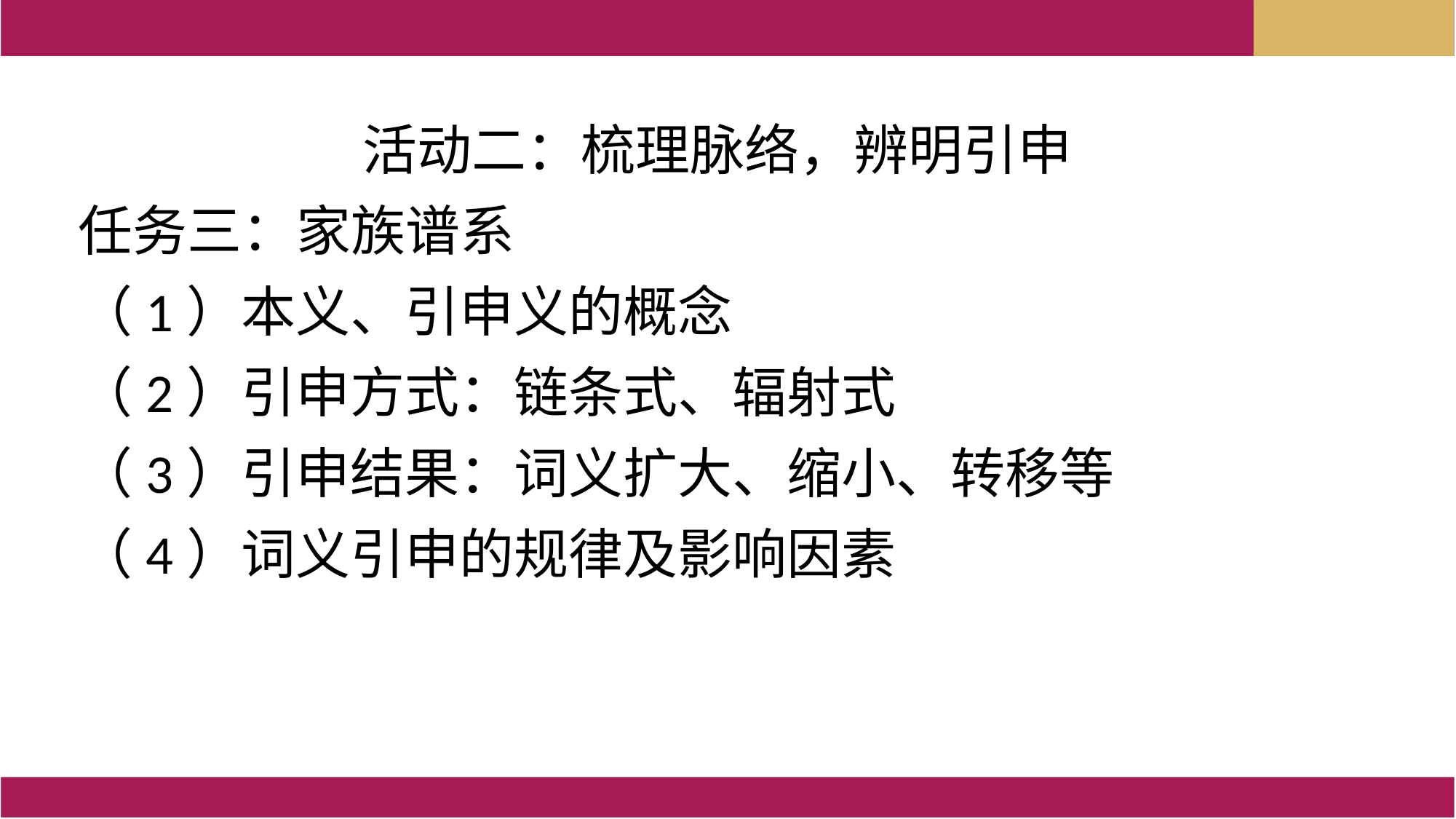

活动二：梳理脉络，辨明引申
任务三：家族谱系
（1）本义、引申义的概念
（2）引申方式：链条式、辐射式
（3）引申结果：词义扩大、缩小、转移等
（4）词义引申的规律及影响因素